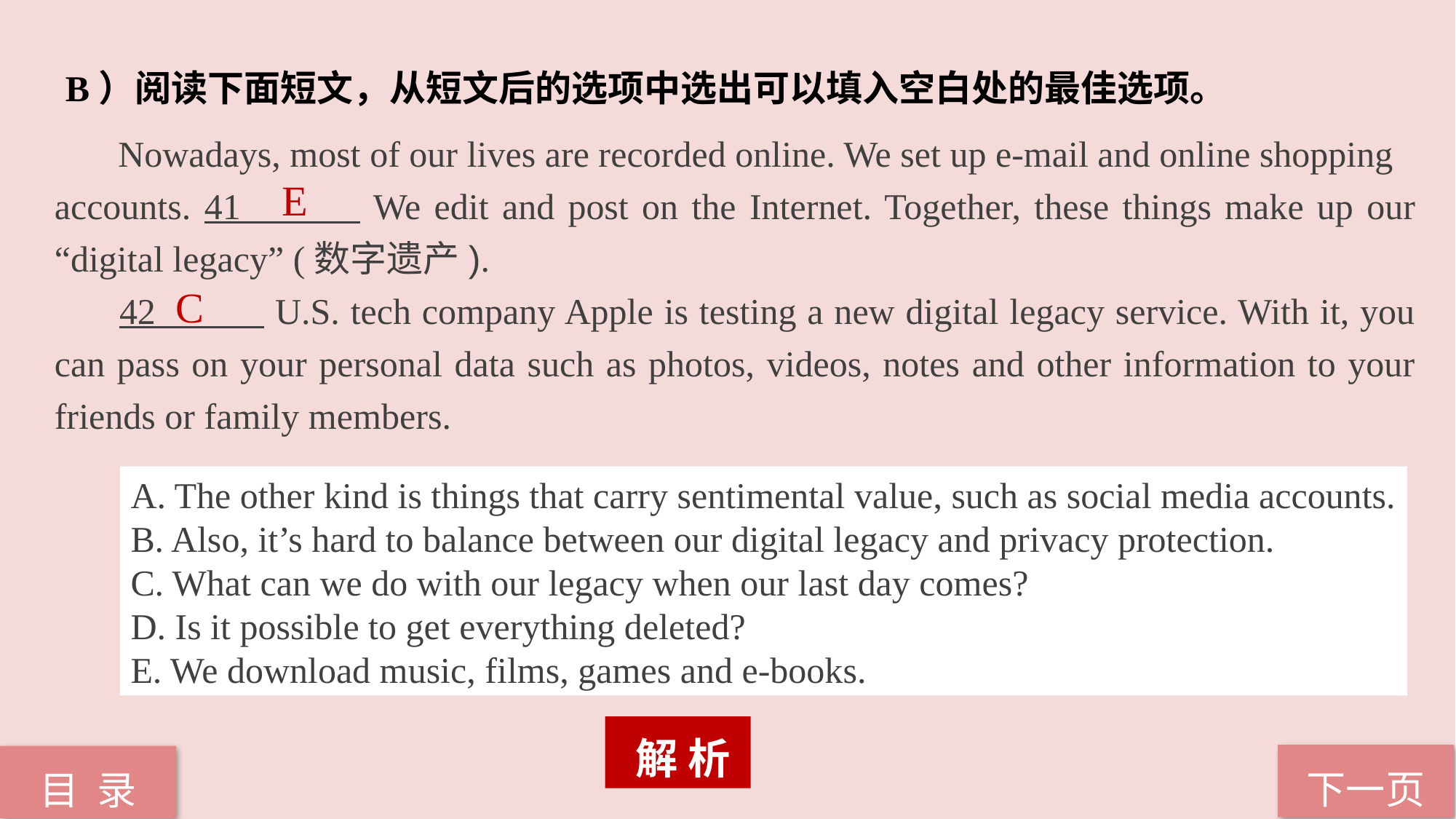

B）阅读下面短文，从短文后的选项中选出可以填入空白处的最佳选项。
       Nowadays, most of our lives are recorded online. We set up e-mail and online shopping
accounts. 41          We edit and post on the Internet. Together, these things make up our “digital legacy” (数字遗产).
      42           U.S. tech company Apple is testing a new digital legacy service. With it, you can pass on your personal data such as photos, videos, notes and other information to your friends or family members.
E
C
A. The other kind is things that carry sentimental value, such as social media accounts.
B. Also, it’s hard to balance between our digital legacy and privacy protection.
C. What can we do with our legacy when our last day comes?
D. Is it possible to get everything deleted?
E. We download music, films, games and e-books.
 解 析